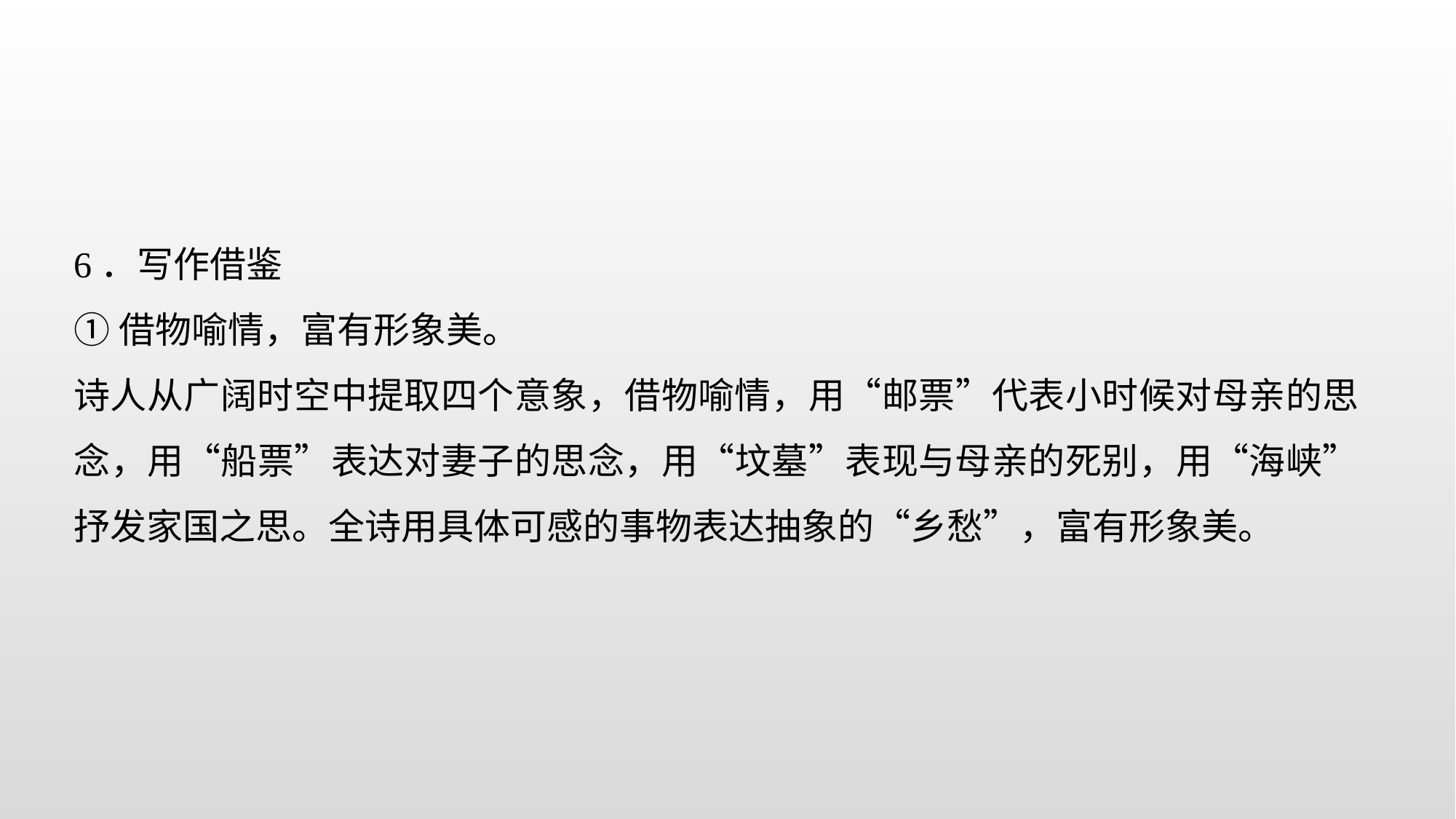

6．写作借鉴
①借物喻情，富有形象美。
诗人从广阔时空中提取四个意象，借物喻情，用“邮票”代表小时候对母亲的思念，用“船票”表达对妻子的思念，用“坟墓”表现与母亲的死别，用“海峡”抒发家国之思。全诗用具体可感的事物表达抽象的“乡愁”，富有形象美。